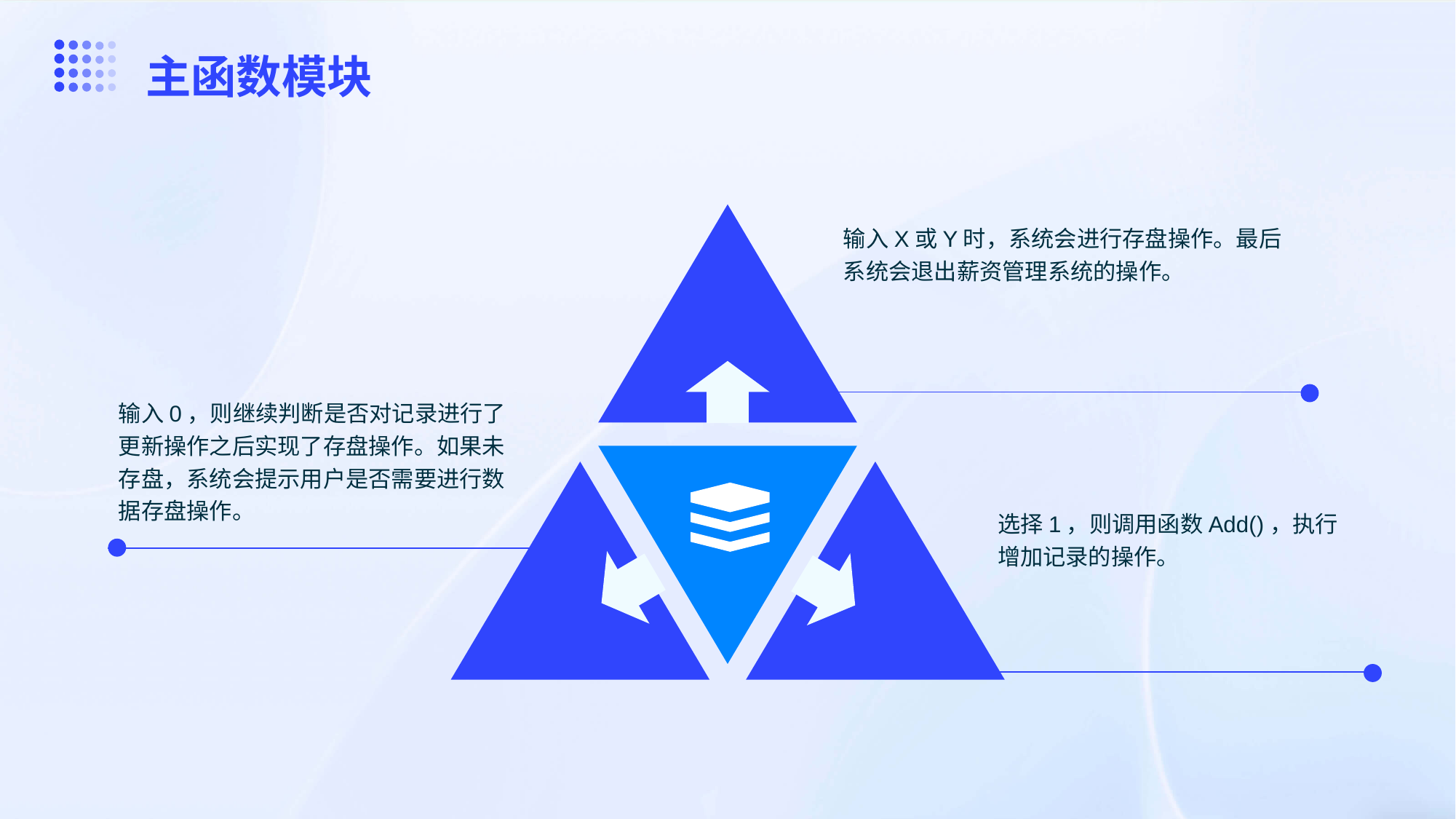

主函数模块

输入X或Y时，系统会进行存盘操作。最后系统会退出薪资管理系统的操作。

输入0，则继续判断是否对记录进行了更新操作之后实现了存盘操作。如果未存盘，系统会提示用户是否需要进行数据存盘操作。

选择1，则调用函数Add()，执行增加记录的操作。